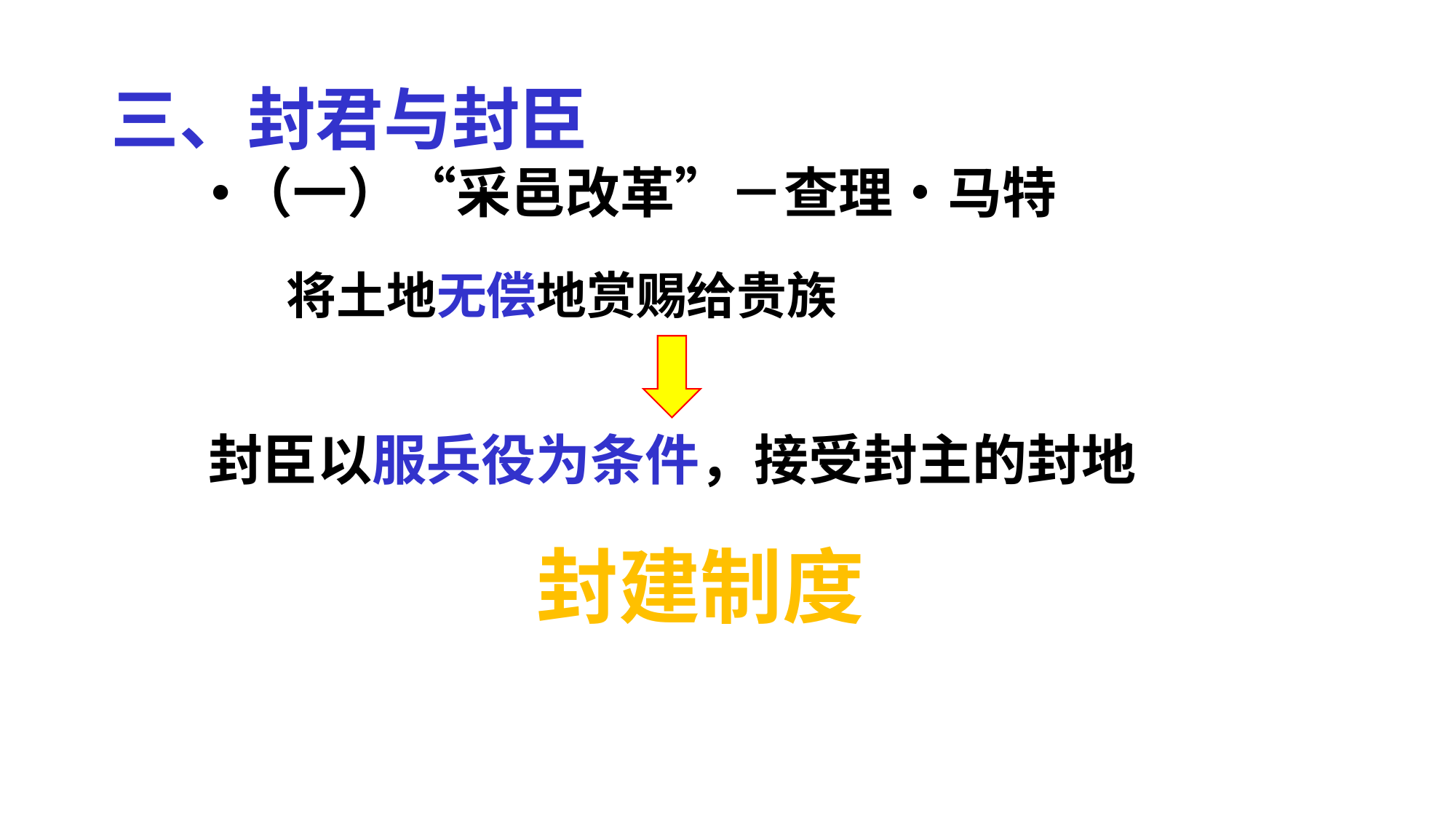

三、封君与封臣
（一）“采邑改革”－查理•马特

将土地无偿地赏赐给贵族

封臣以服兵役为条件，接受封主的封地
封建制度